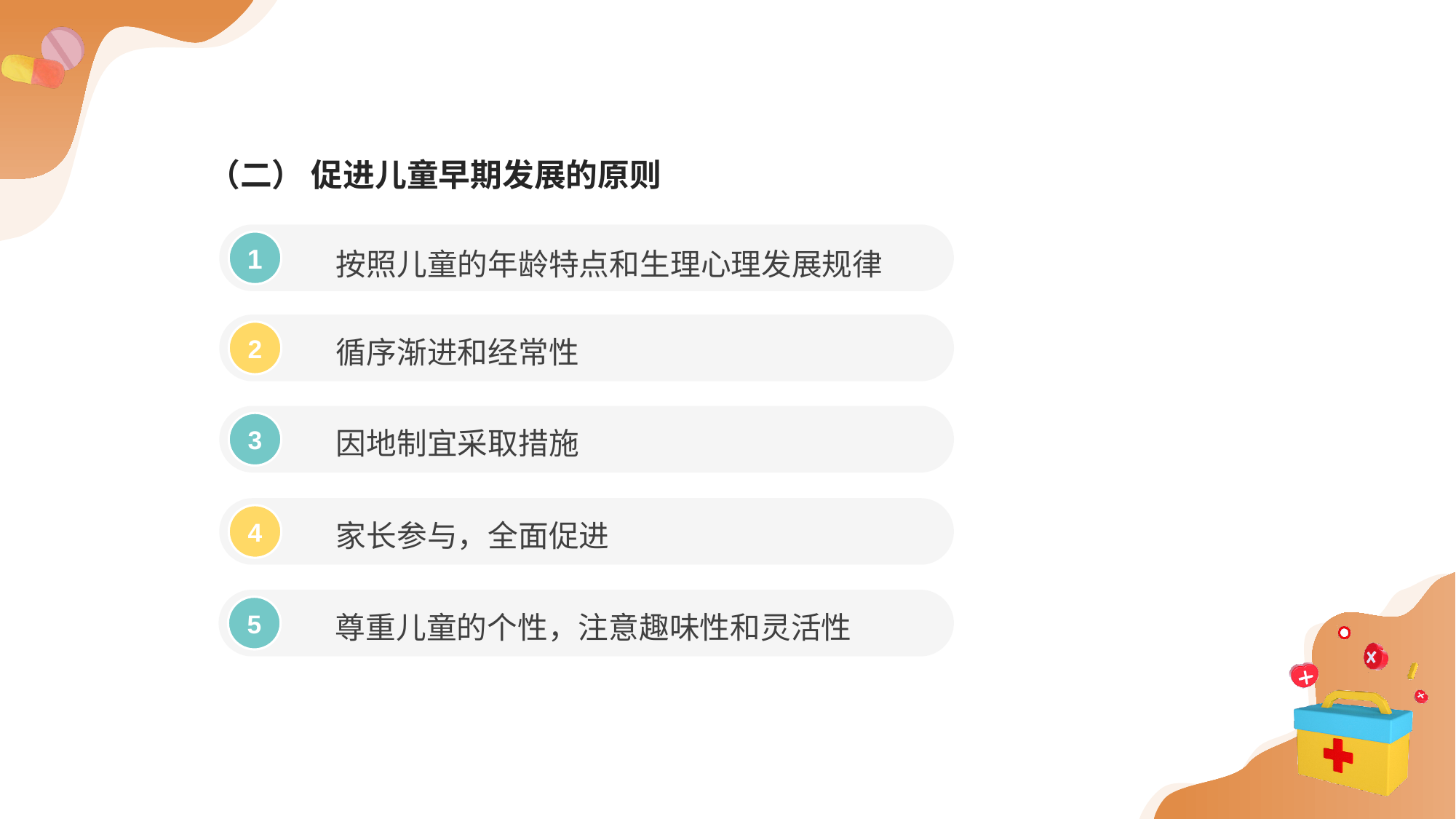

（二） 促进儿童早期发展的原则
按照儿童的年龄特点和生理心理发展规律

1
循序渐进和经常性

2
因地制宜采取措施

3
家长参与，全面促进

4
尊重儿童的个性，注意趣味性和灵活性

5